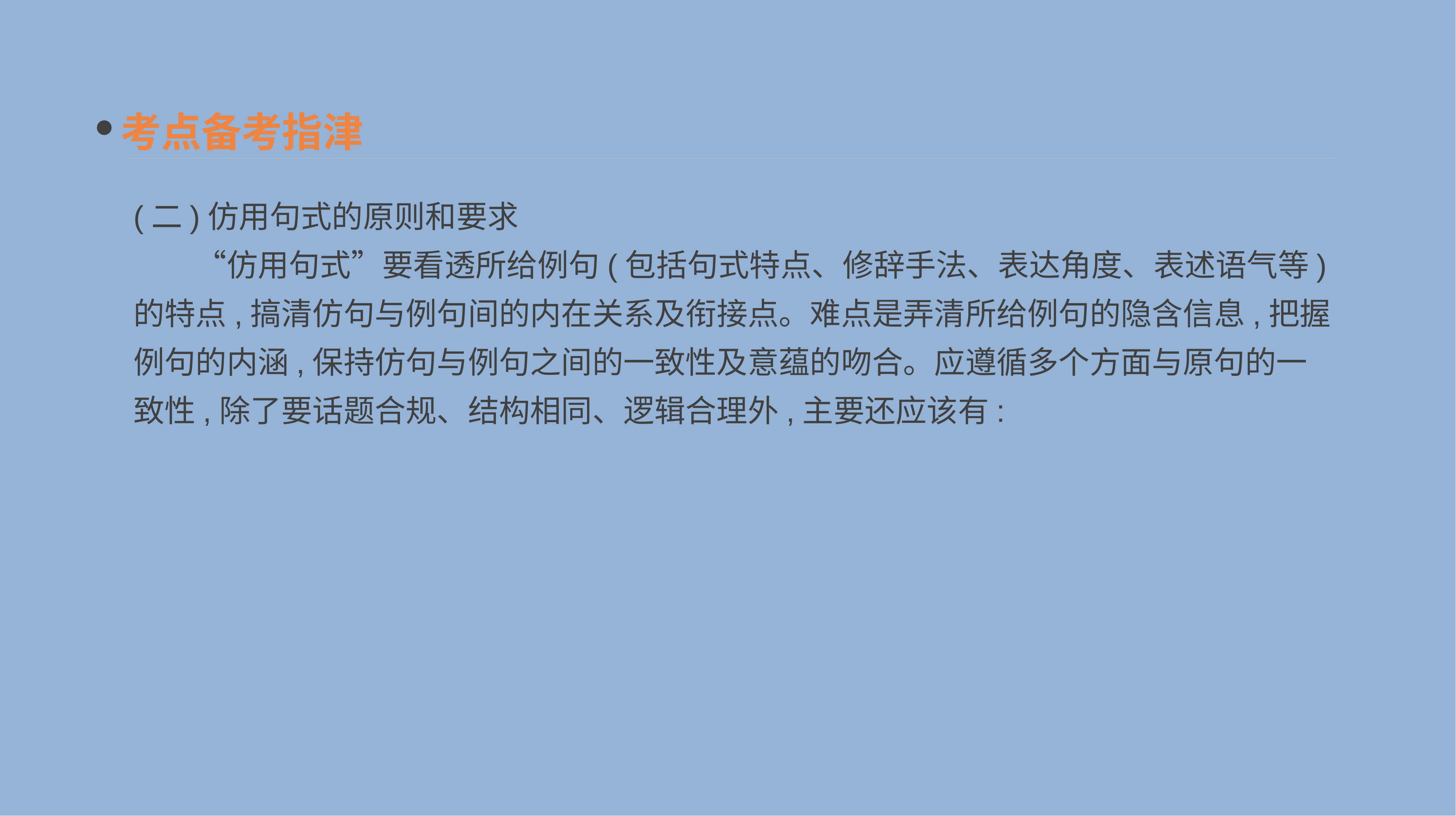

考点备考指津

(二)仿用句式的原则和要求
　　“仿用句式”要看透所给例句(包括句式特点、修辞手法、表达角度、表述语气等)的特点,搞清仿句与例句间的内在关系及衔接点。难点是弄清所给例句的隐含信息,把握例句的内涵,保持仿句与例句之间的一致性及意蕴的吻合。应遵循多个方面与原句的一致性,除了要话题合规、结构相同、逻辑合理外,主要还应该有: